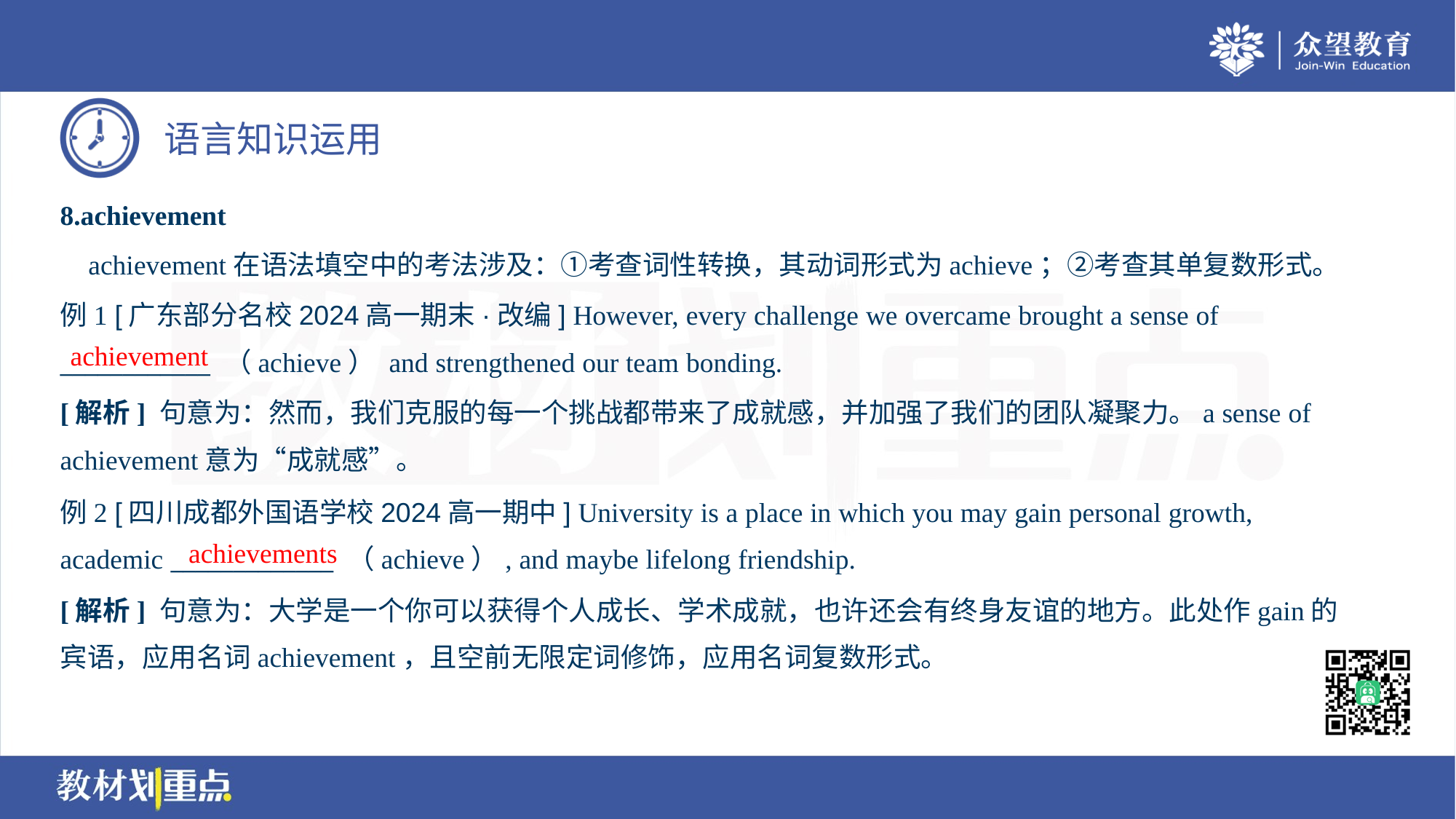

8.achievement
    achievement在语法填空中的考法涉及：①考查词性转换，其动词形式为achieve；②考查其单复数形式。
例1 [广东部分名校2024高一期末·改编] However, every challenge we overcame brought a sense of
____________ （achieve） and strengthened our team bonding.
achievement
[解析] 句意为：然而，我们克服的每一个挑战都带来了成就感，并加强了我们的团队凝聚力。a sense of
achievement意为“成就感”。
例2 [四川成都外国语学校2024高一期中] University is a place in which you may gain personal growth,
academic _____________ （achieve）, and maybe lifelong friendship.
achievements
[解析] 句意为：大学是一个你可以获得个人成长、学术成就，也许还会有终身友谊的地方。此处作gain的
宾语，应用名词achievement，且空前无限定词修饰，应用名词复数形式。